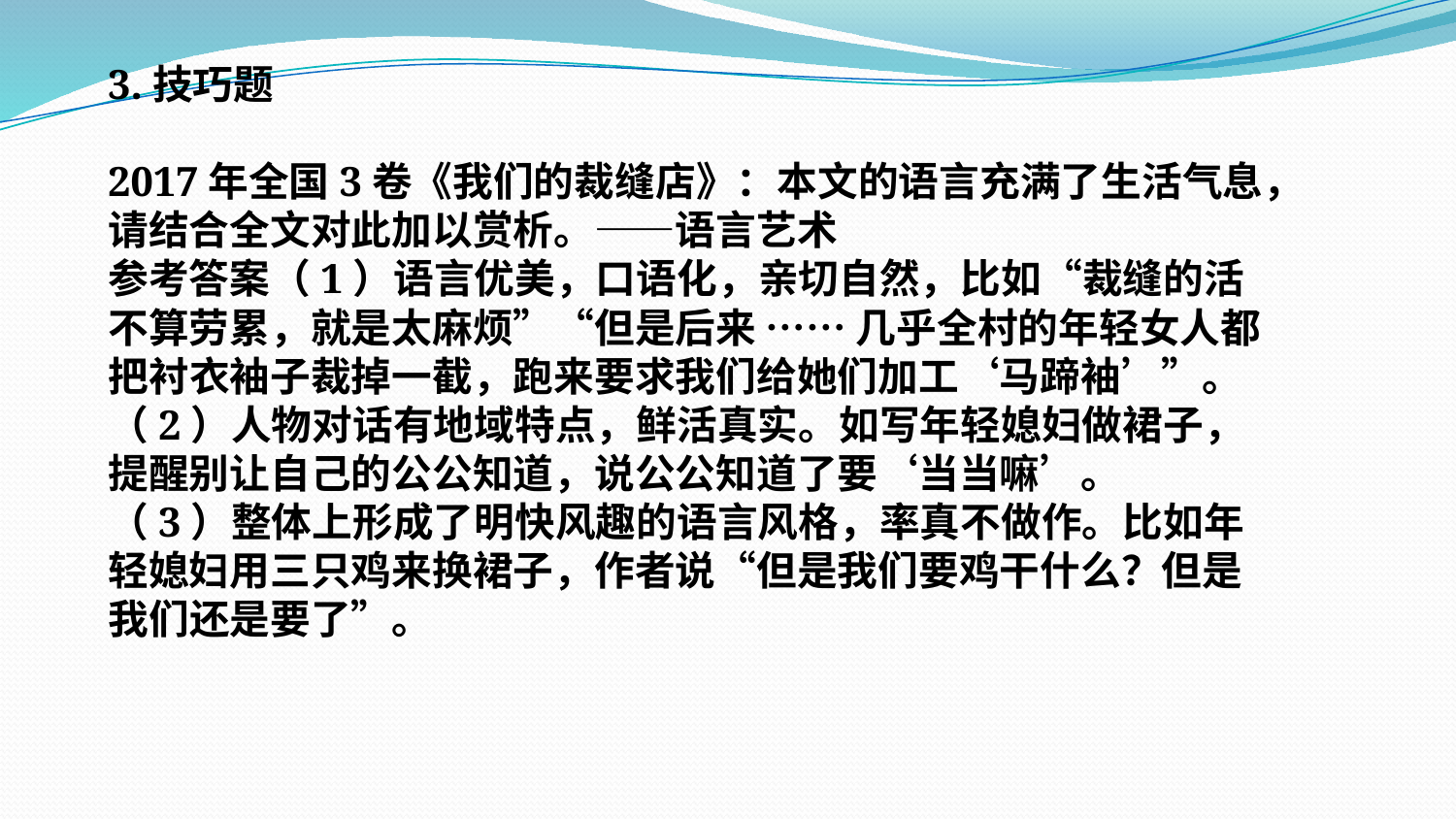

3.技巧题

2017年全国3卷《我们的裁缝店》：本文的语言充满了生活气息，请结合全文对此加以赏析。——语言艺术
参考答案（1）语言优美，口语化，亲切自然，比如“裁缝的活不算劳累，就是太麻烦”“但是后来 …… 几乎全村的年轻女人都把衬衣袖子裁掉一截，跑来要求我们给她们加工‘马蹄袖’”。
（2）人物对话有地域特点，鲜活真实。如写年轻媳妇做裙子，提醒别让自己的公公知道，说公公知道了要‘当当嘛’。
（3）整体上形成了明快风趣的语言风格，率真不做作。比如年轻媳妇用三只鸡来换裙子，作者说“但是我们要鸡干什么？但是我们还是要了”。